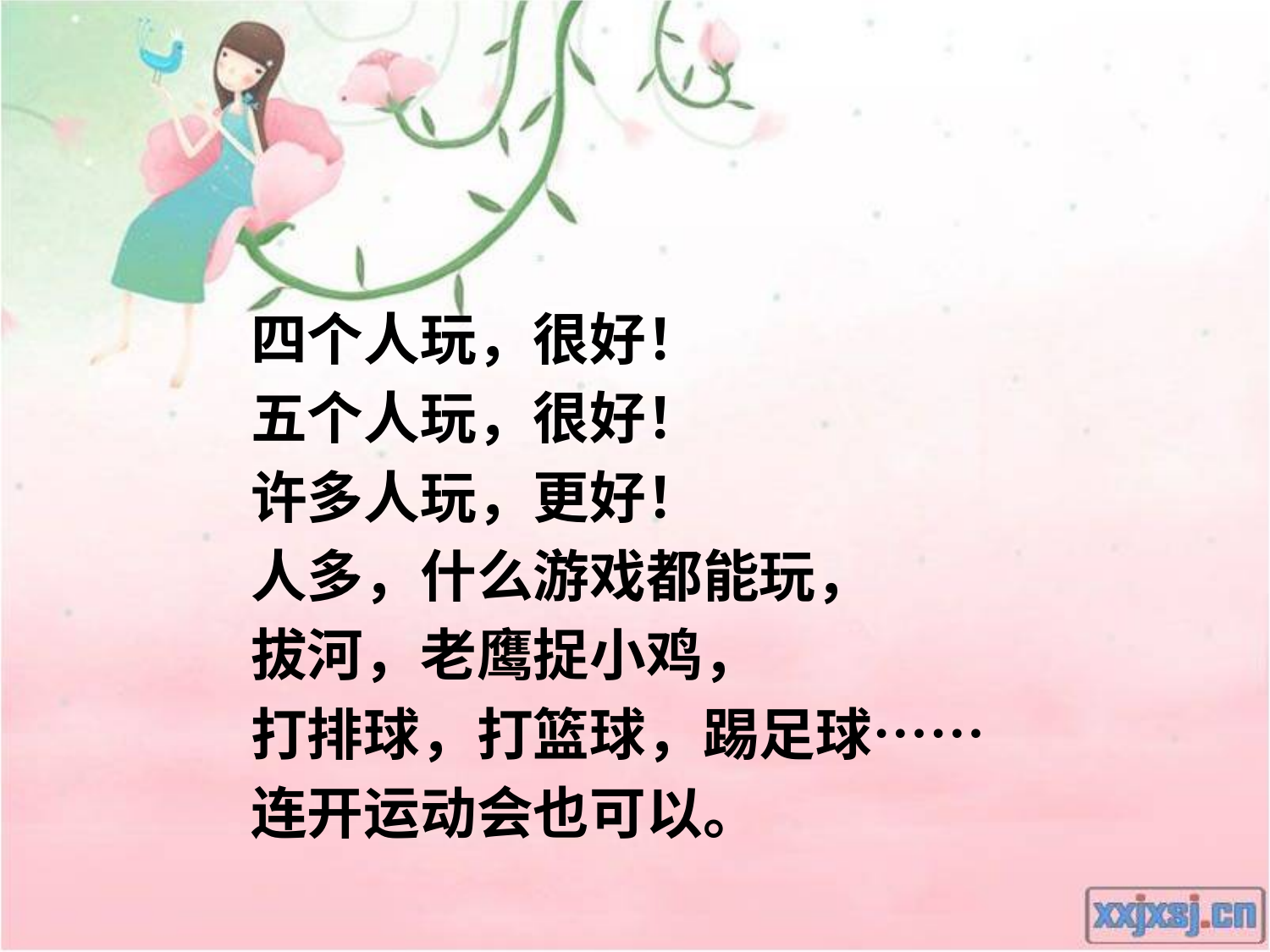

四个人玩，很好！
五个人玩，很好！
许多人玩，更好！
人多，什么游戏都能玩，
拔河，老鹰捉小鸡，
打排球，打篮球，踢足球……
连开运动会也可以。